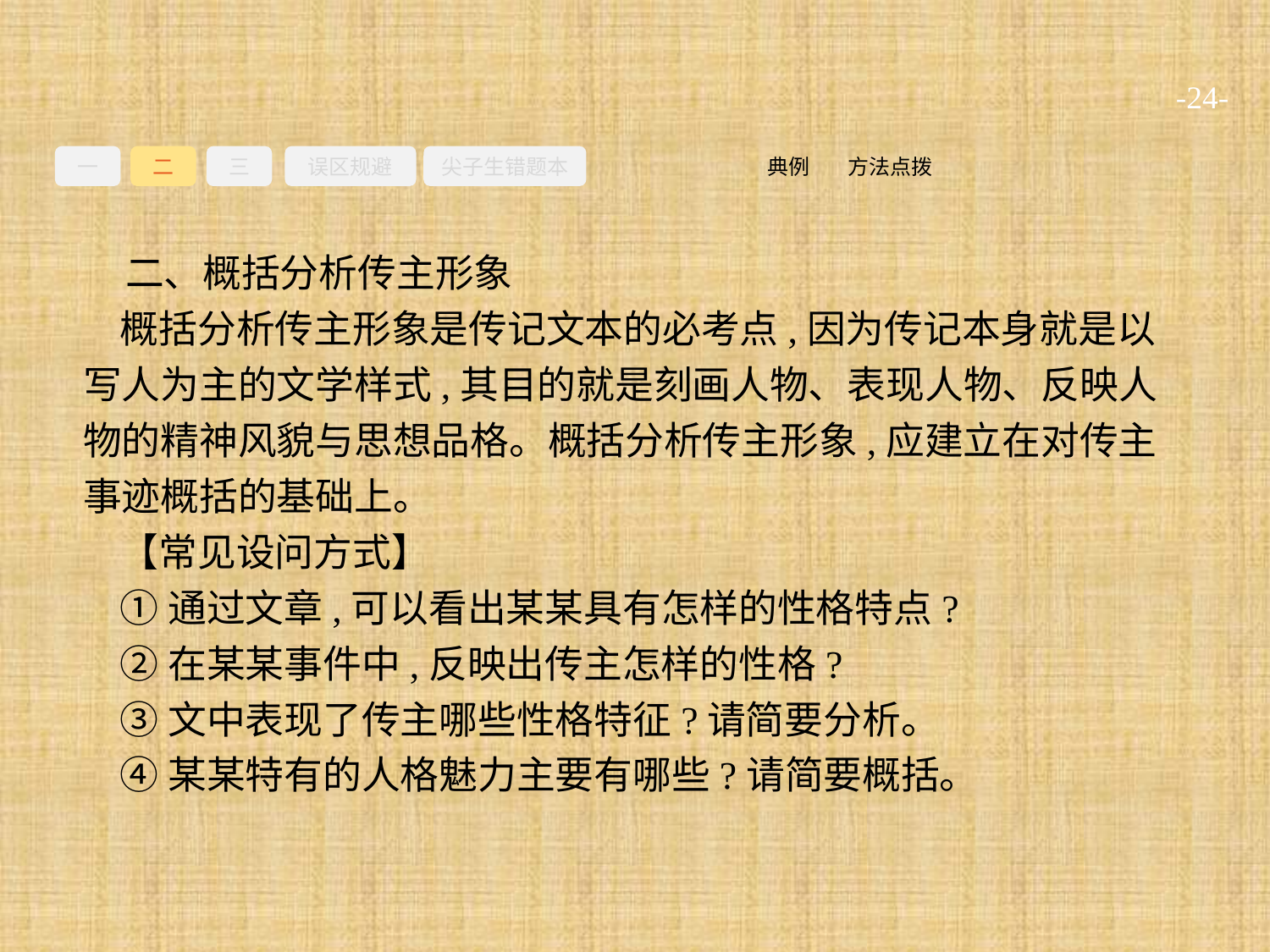

-24-
一
二
三
误区规避
尖子生错题本
方法点拨
典例
二、概括分析传主形象
概括分析传主形象是传记文本的必考点,因为传记本身就是以写人为主的文学样式,其目的就是刻画人物、表现人物、反映人物的精神风貌与思想品格。概括分析传主形象,应建立在对传主事迹概括的基础上。
【常见设问方式】
①通过文章,可以看出某某具有怎样的性格特点?
②在某某事件中,反映出传主怎样的性格?
③文中表现了传主哪些性格特征?请简要分析。
④某某特有的人格魅力主要有哪些?请简要概括。